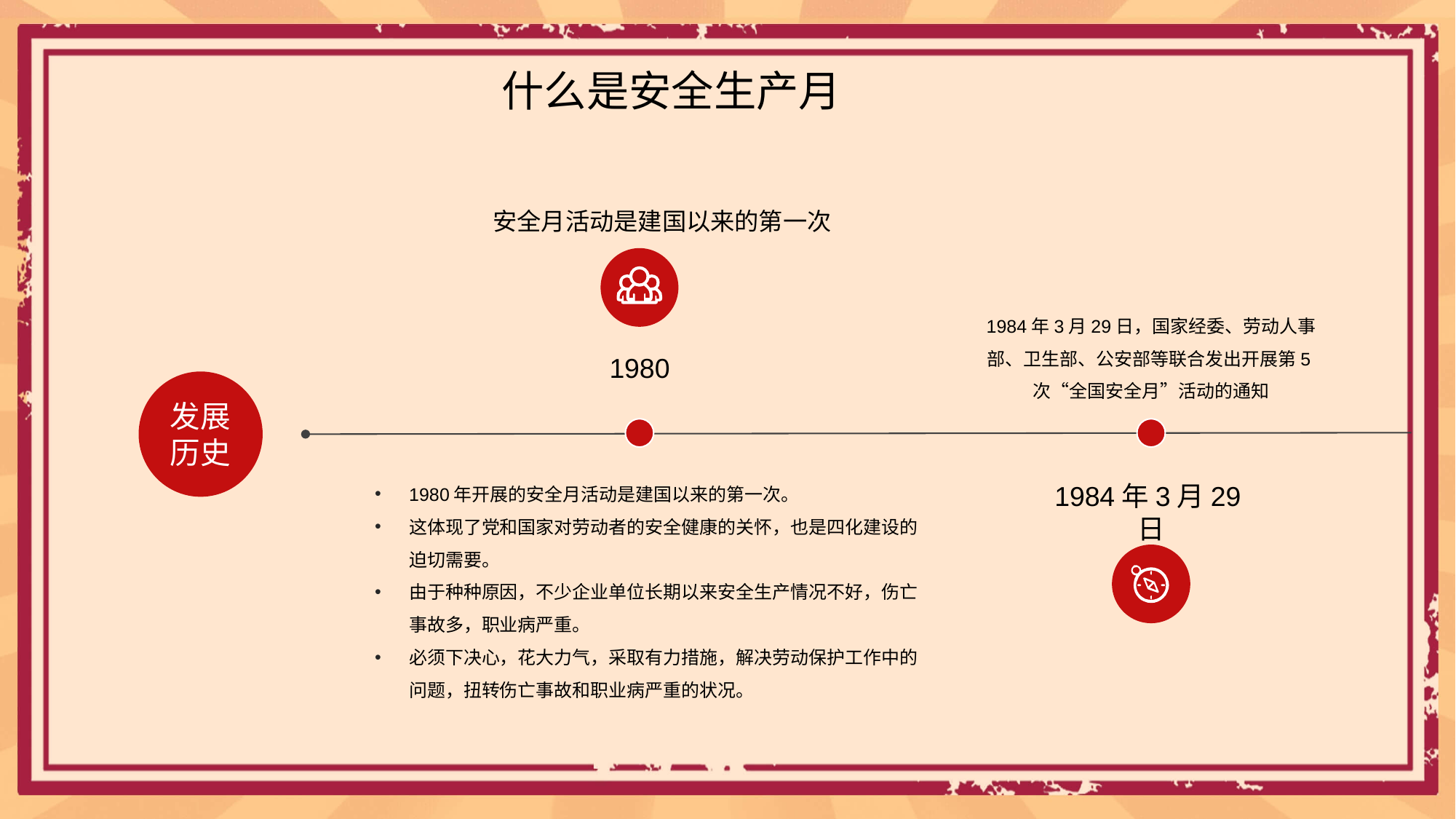

# 什么是安全生产月
安全月活动是建国以来的第一次

1984年3月29日，国家经委、劳动人事部、卫生部、公安部等联合发出开展第5次“全国安全月”活动的通知
1980

发展
历史

1980年开展的安全月活动是建国以来的第一次。
这体现了党和国家对劳动者的安全健康的关怀，也是四化建设的迫切需要。
由于种种原因，不少企业单位长期以来安全生产情况不好，伤亡事故多，职业病严重。
必须下决心，花大力气，采取有力措施，解决劳动保护工作中的问题，扭转伤亡事故和职业病严重的状况。
1984年3月29日